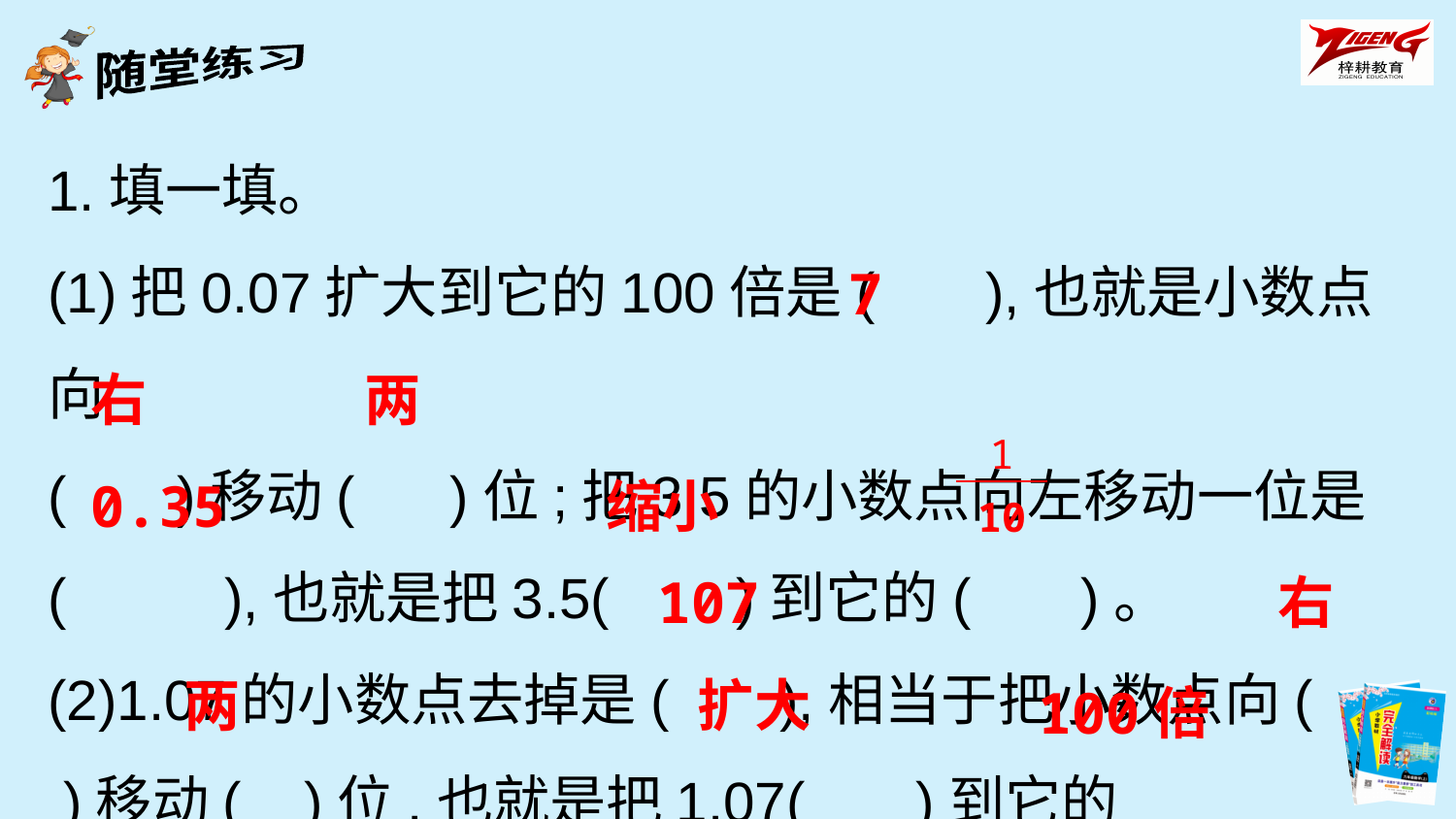

1.填一填。
(1)把0.07扩大到它的100倍是(       ),也就是小数点向
(       )移动(      )位;把3.5的小数点向左移动一位是
(          ),也就是把3.5(        )到它的(       )。
(2)1.07的小数点去掉是(       ),相当于把小数点向(     )移动(    )位,也就是把1.07(       )到它的(            )。
7
右
两
| 1 |
| --- |
| 10 |
0.35
缩小
107
右
两
扩大
100倍